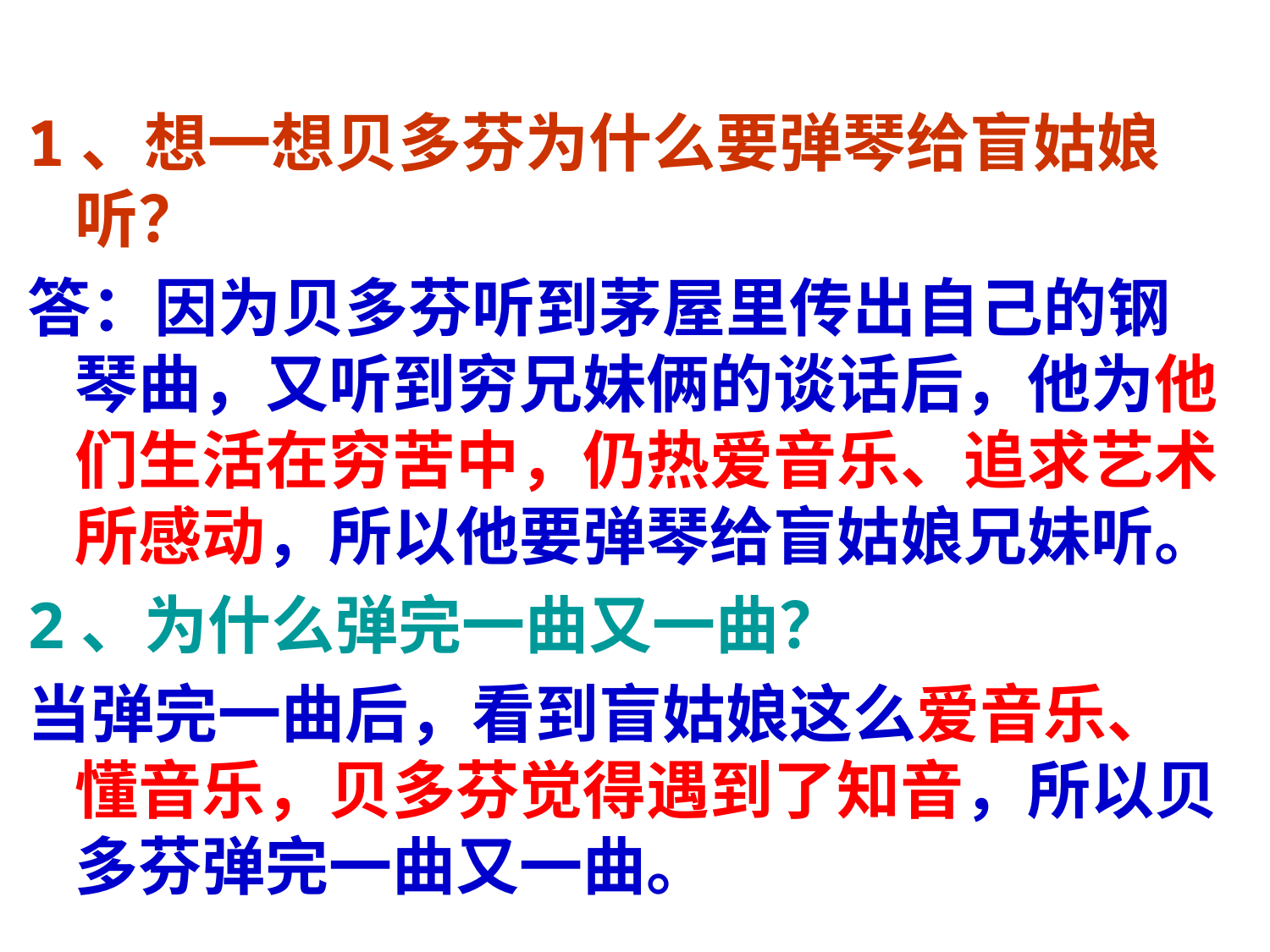

1、想一想贝多芬为什么要弹琴给盲姑娘听？
答：因为贝多芬听到茅屋里传出自己的钢琴曲，又听到穷兄妹俩的谈话后，他为他们生活在穷苦中，仍热爱音乐、追求艺术所感动，所以他要弹琴给盲姑娘兄妹听。
2、为什么弹完一曲又一曲？
当弹完一曲后，看到盲姑娘这么爱音乐、懂音乐，贝多芬觉得遇到了知音，所以贝多芬弹完一曲又一曲。